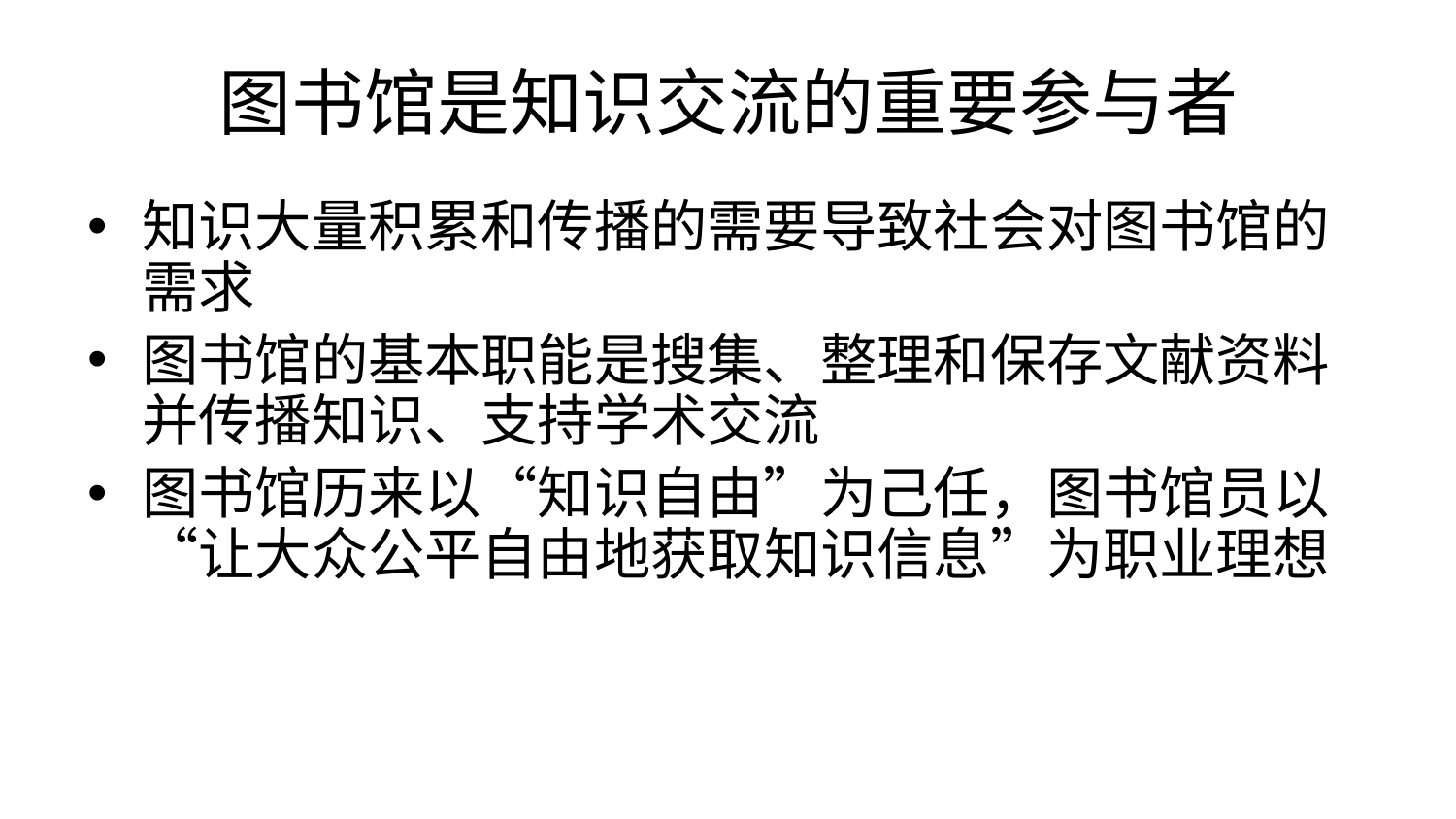

# 图书馆是知识交流的重要参与者
知识大量积累和传播的需要导致社会对图书馆的需求
图书馆的基本职能是搜集、整理和保存文献资料并传播知识、支持学术交流
图书馆历来以“知识自由”为己任，图书馆员以“让大众公平自由地获取知识信息”为职业理想